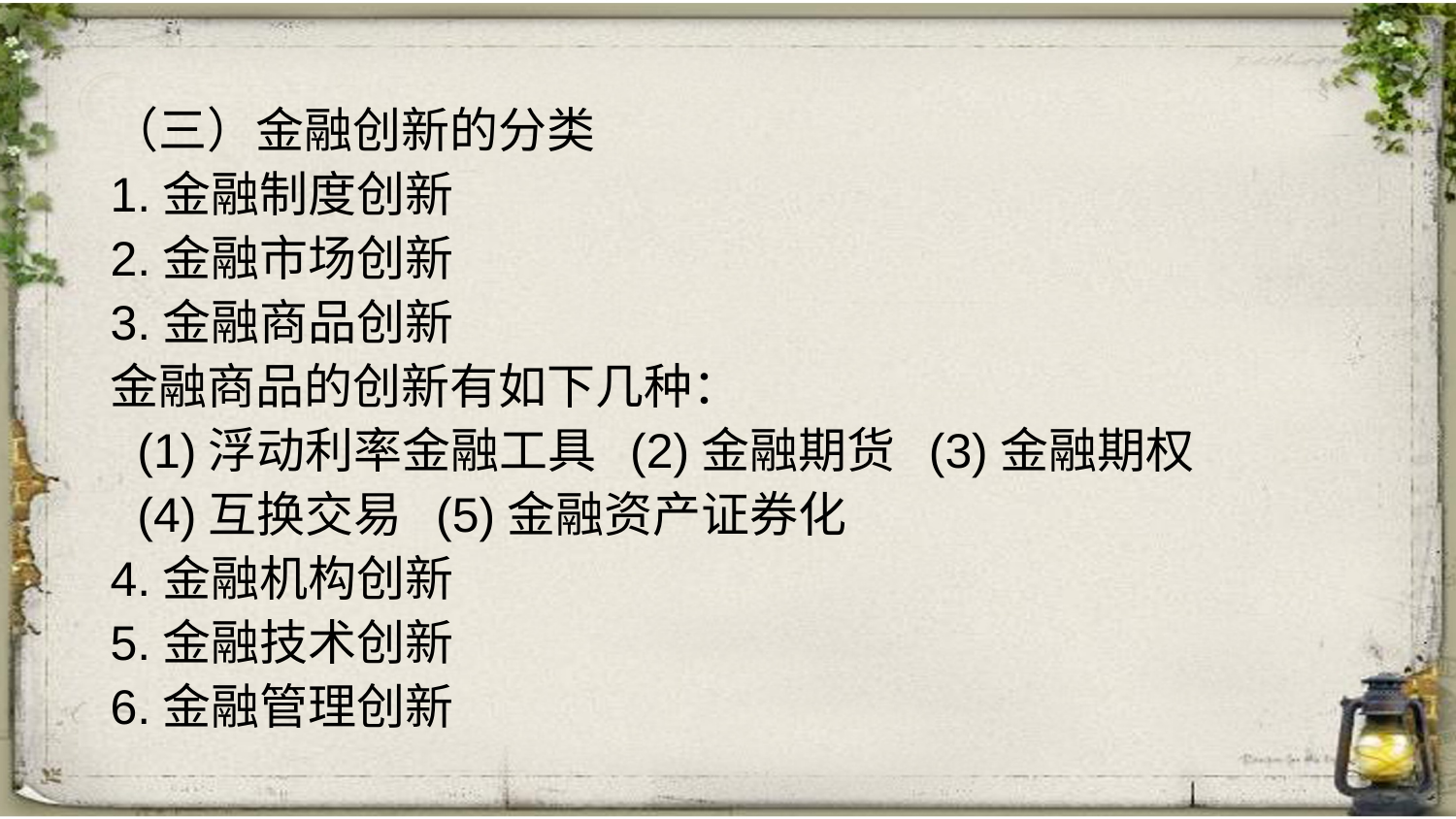

（三）金融创新的分类
1.金融制度创新
2.金融市场创新
3.金融商品创新
金融商品的创新有如下几种：
  (1)浮动利率金融工具  (2)金融期货  (3)金融期权
  (4)互换交易  (5)金融资产证券化
4.金融机构创新
5.金融技术创新
6.金融管理创新